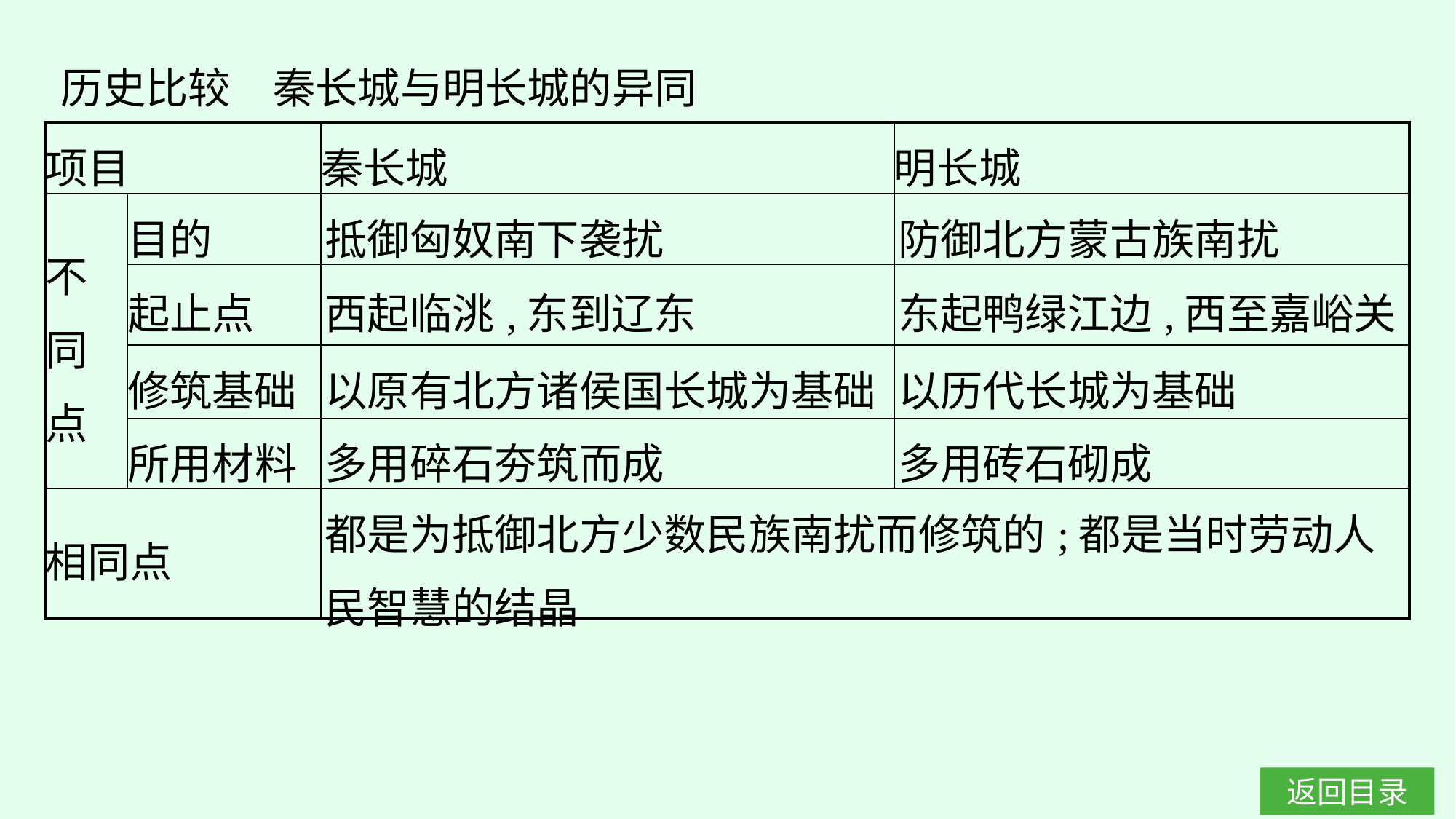

历史比较　秦长城与明长城的异同
| 项目 |  | 秦长城 | 明长城 |
| --- | --- | --- | --- |
| 不 同 点 | 目的 | 抵御匈奴南下袭扰 | 防御北方蒙古族南扰 |
|  | 起止点 | 西起临洮,东到辽东 | 东起鸭绿江边,西至嘉峪关 |
|  | 修筑基础 | 以原有北方诸侯国长城为基础 | 以历代长城为基础 |
|  | 所用材料 | 多用碎石夯筑而成 | 多用砖石砌成 |
| 相同点 |  | 都是为抵御北方少数民族南扰而修筑的;都是当时劳动人民智慧的结晶 |  |